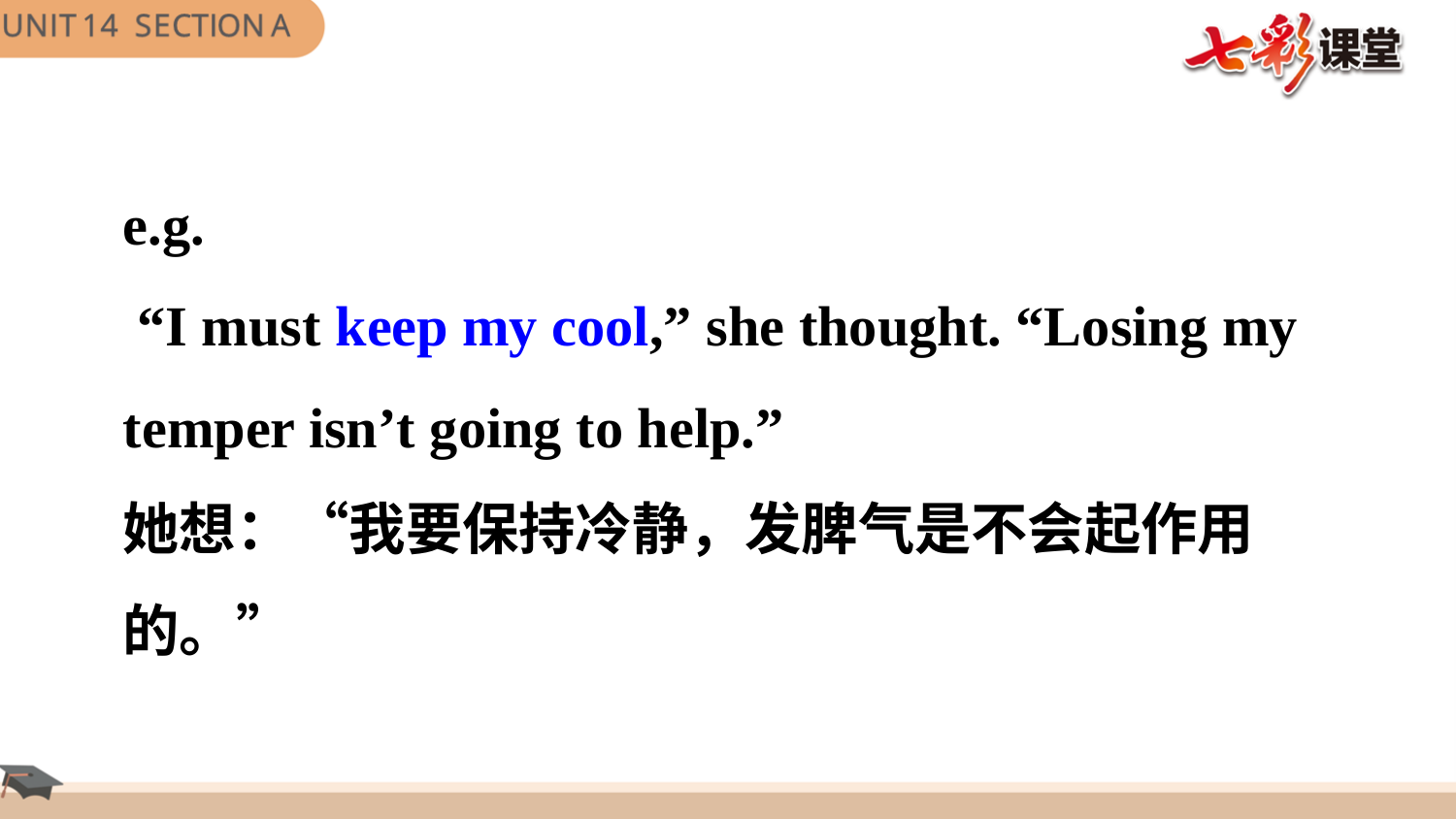

e.g.
 “I must keep my cool,” she thought. “Losing my temper isn’t going to help.”
她想：“我要保持冷静，发脾气是不会起作用的。”